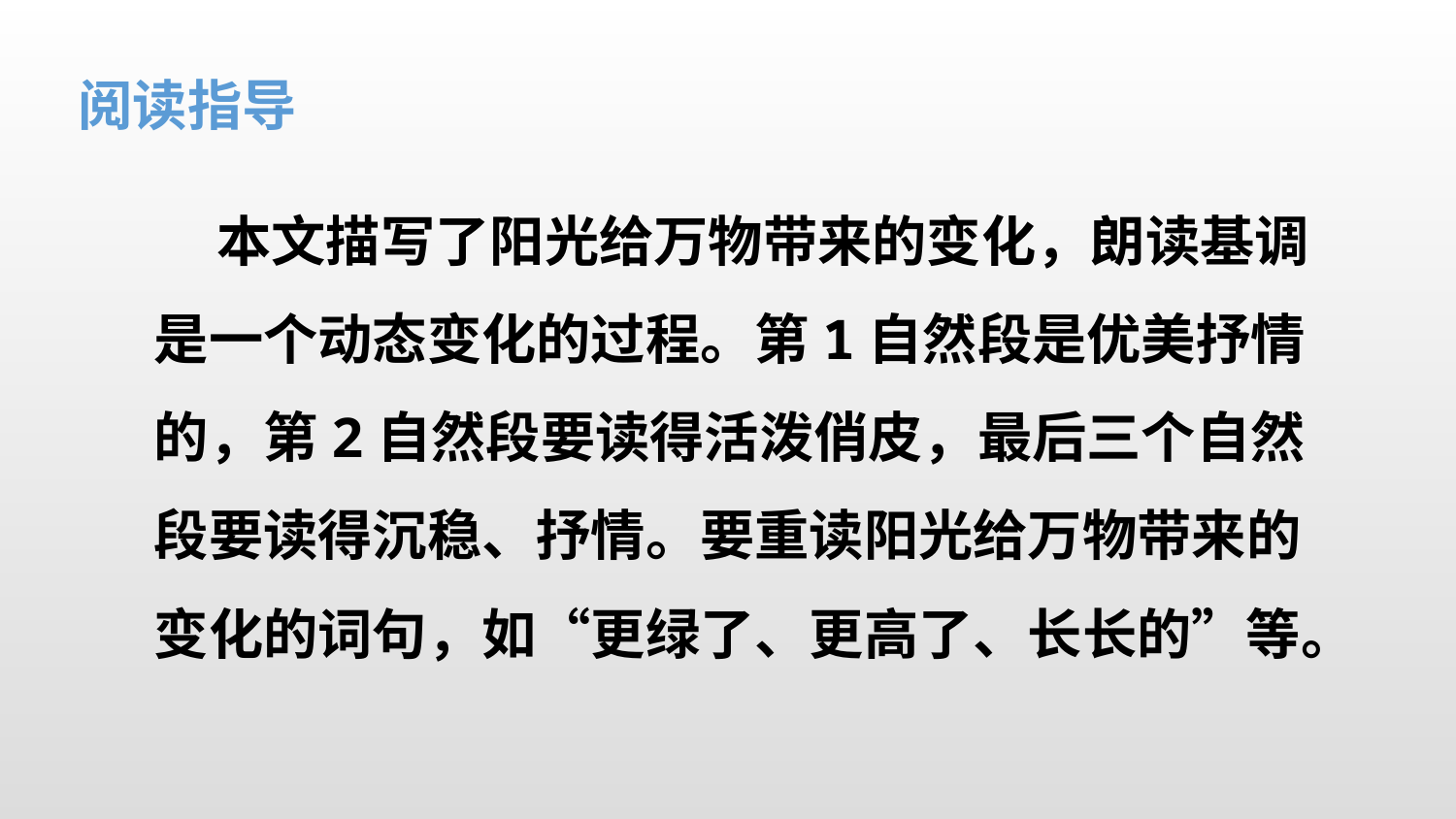

阅读指导
    本文描写了阳光给万物带来的变化，朗读基调是一个动态变化的过程。第1自然段是优美抒情的，第2自然段要读得活泼俏皮，最后三个自然段要读得沉稳、抒情。要重读阳光给万物带来的变化的词句，如“更绿了、更高了、长长的”等。